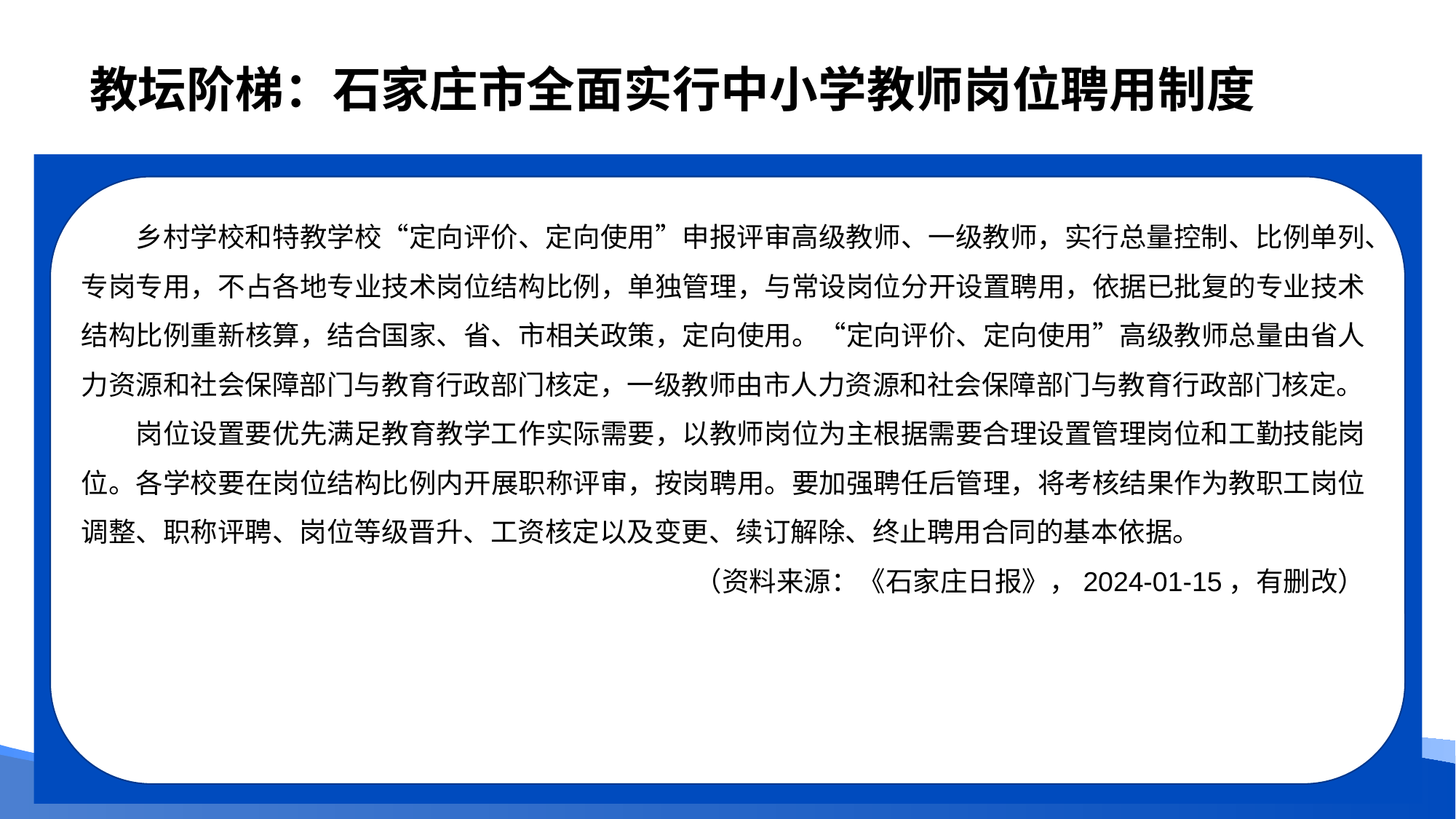

# 教坛阶梯：石家庄市全面实行中小学教师岗位聘用制度

乡村学校和特教学校“定向评价、定向使用”申报评审高级教师、一级教师，实行总量控制、比例单列、专岗专用，不占各地专业技术岗位结构比例，单独管理，与常设岗位分开设置聘用，依据已批复的专业技术结构比例重新核算，结合国家、省、市相关政策，定向使用。“定向评价、定向使用”高级教师总量由省人力资源和社会保障部门与教育行政部门核定，一级教师由市人力资源和社会保障部门与教育行政部门核定。
岗位设置要优先满足教育教学工作实际需要，以教师岗位为主根据需要合理设置管理岗位和工勤技能岗位。各学校要在岗位结构比例内开展职称评审，按岗聘用。要加强聘任后管理，将考核结果作为教职工岗位调整、职称评聘、岗位等级晋升、工资核定以及变更、续订解除、终止聘用合同的基本依据。
（资料来源：《石家庄日报》，2024-01-15，有删改）